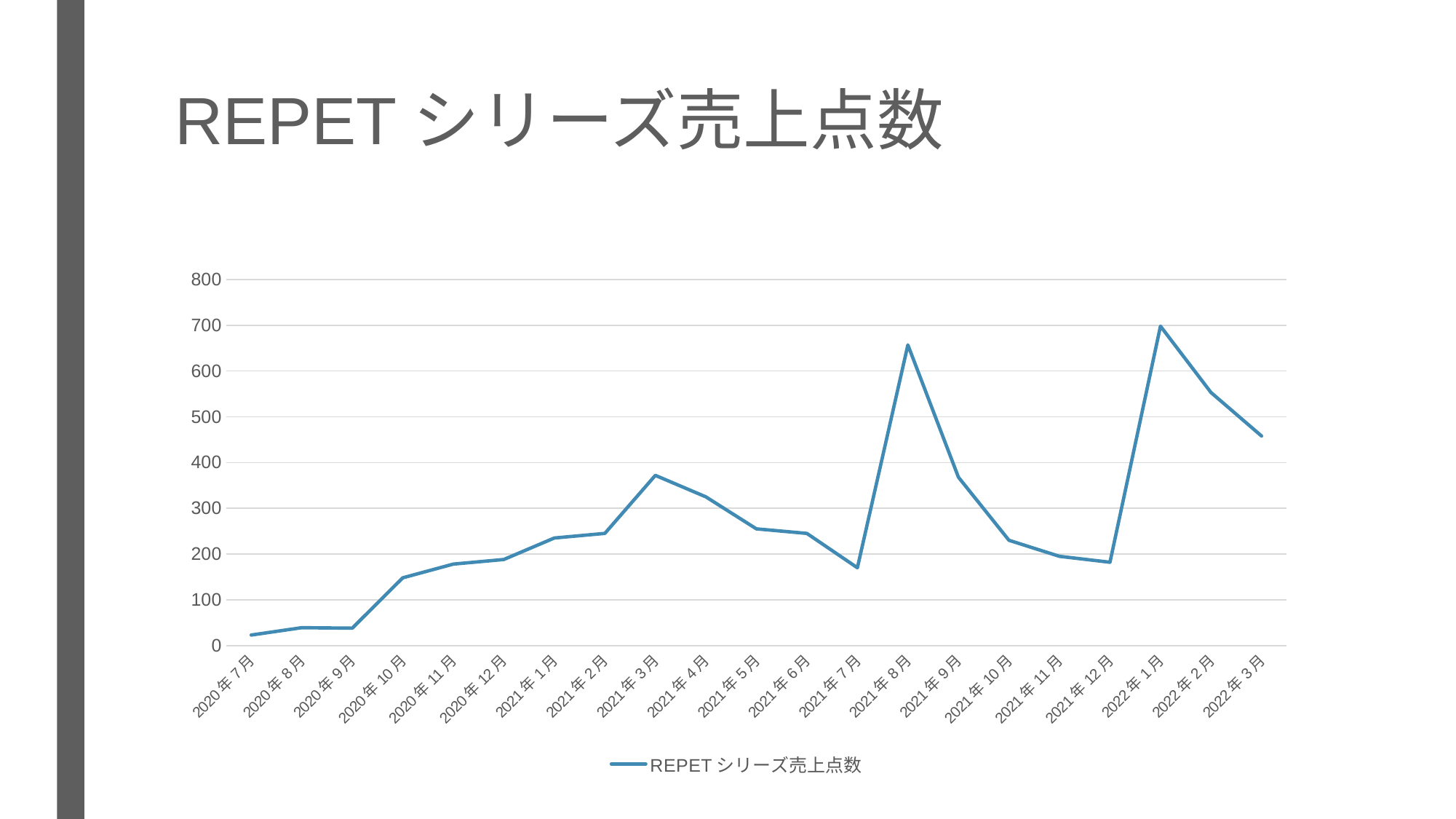

# REPETシリーズ売上点数

### Chart

| Category | REPETシリーズ売上点数 |
|---|---|
| 44013 | 23.0 |
| 44044 | 39.0 |
| 44075 | 38.0 |
| 44105 | 148.0 |
| 44136 | 178.0 |
| 44166 | 188.0 |
| 44197 | 235.0 |
| 44228 | 245.0 |
| 44256 | 372.0 |
| 44287 | 325.0 |
| 44317 | 255.0 |
| 44348 | 245.0 |
| 44378 | 170.0 |
| 44409 | 657.0 |
| 44440 | 368.0 |
| 44470 | 230.0 |
| 44501 | 195.0 |
| 44531 | 182.0 |
| 44562 | 698.0 |
| 44593 | 553.0 |
| 44621 | 458.0 |